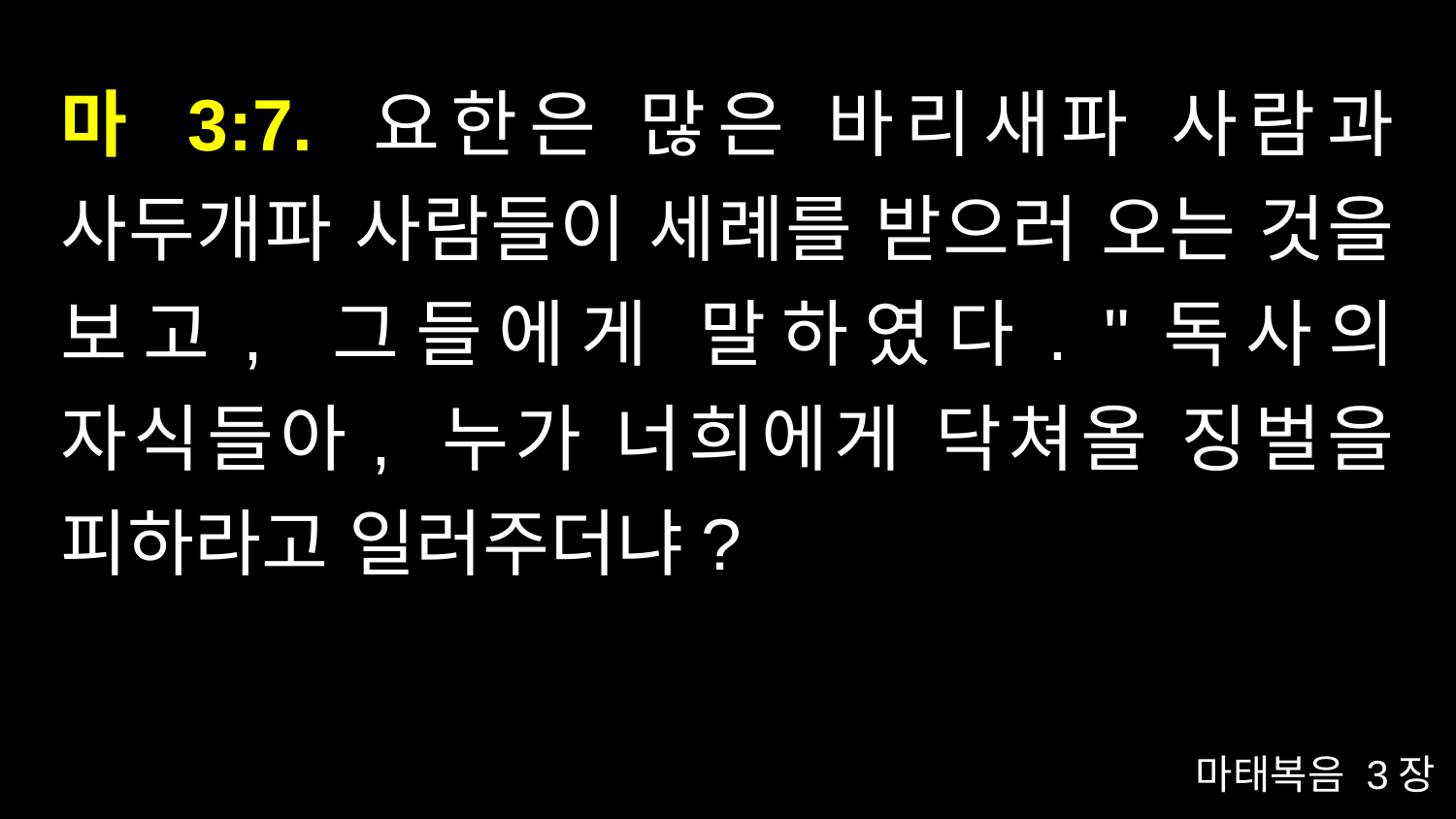

# 마 3:7. 요한은 많은 바리새파 사람과 사두개파 사람들이 세례를 받으러 오는 것을 보고, 그들에게 말하였다. "독사의 자식들아, 누가 너희에게 닥쳐올 징벌을 피하라고 일러주더냐?
마태복음 3장